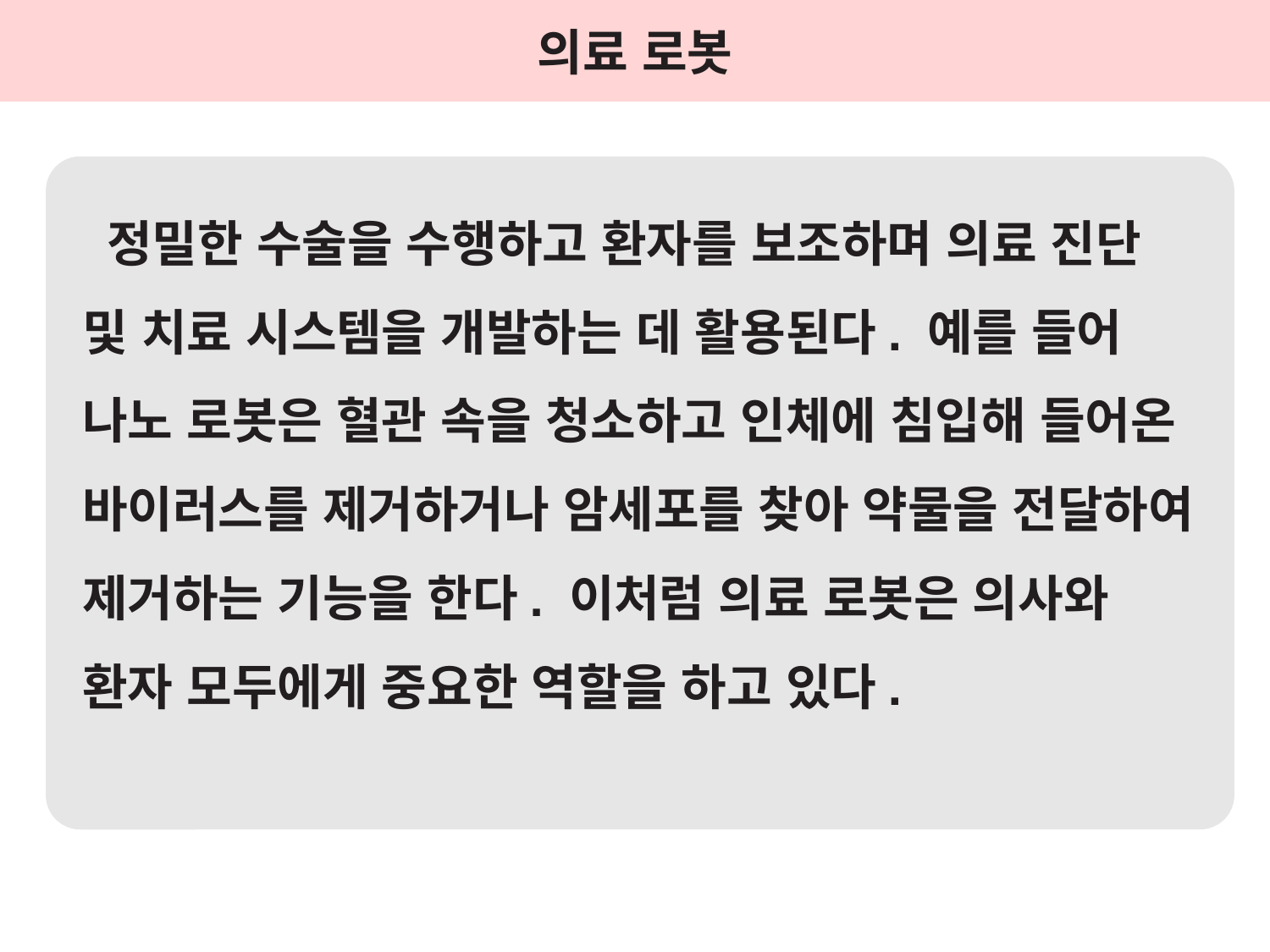

의료 로봇

정밀한 수술을 수행하고 환자를 보조하며 의료 진단 및 치료 시스템을 개발하는 데 활용된다. 예를 들어 나노 로봇은 혈관 속을 청소하고 인체에 침입해 들어온 바이러스를 제거하거나 암세포를 찾아 약물을 전달하여 제거하는 기능을 한다. 이처럼 의료 로봇은 의사와 환자 모두에게 중요한 역할을 하고 있다.